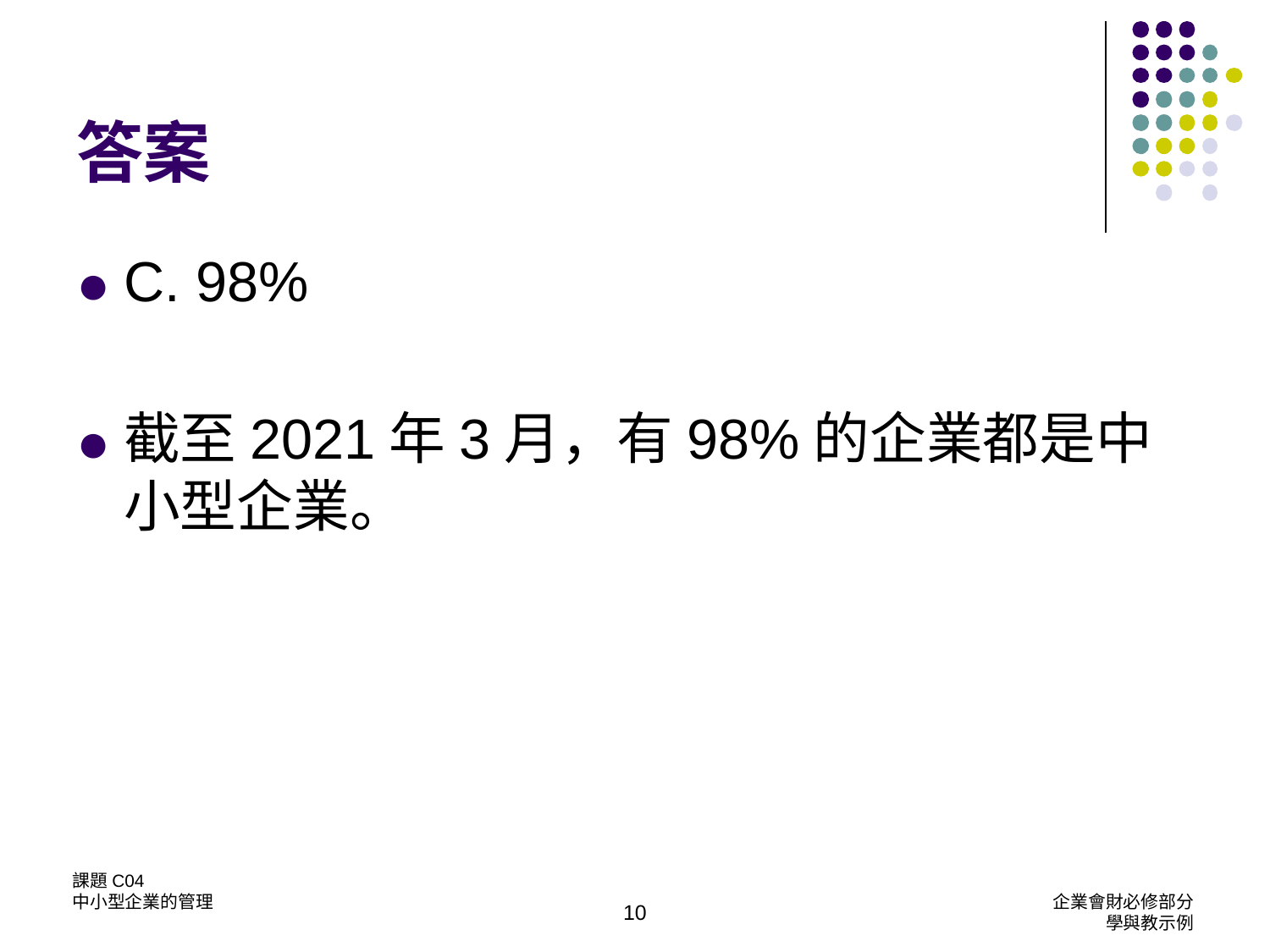

# 答案
C. 98%

截至2021年3月，有98%的企業都是中小型企業。

課題C04
中小型企業的管理

企業會財必修部分
學與教示例

10